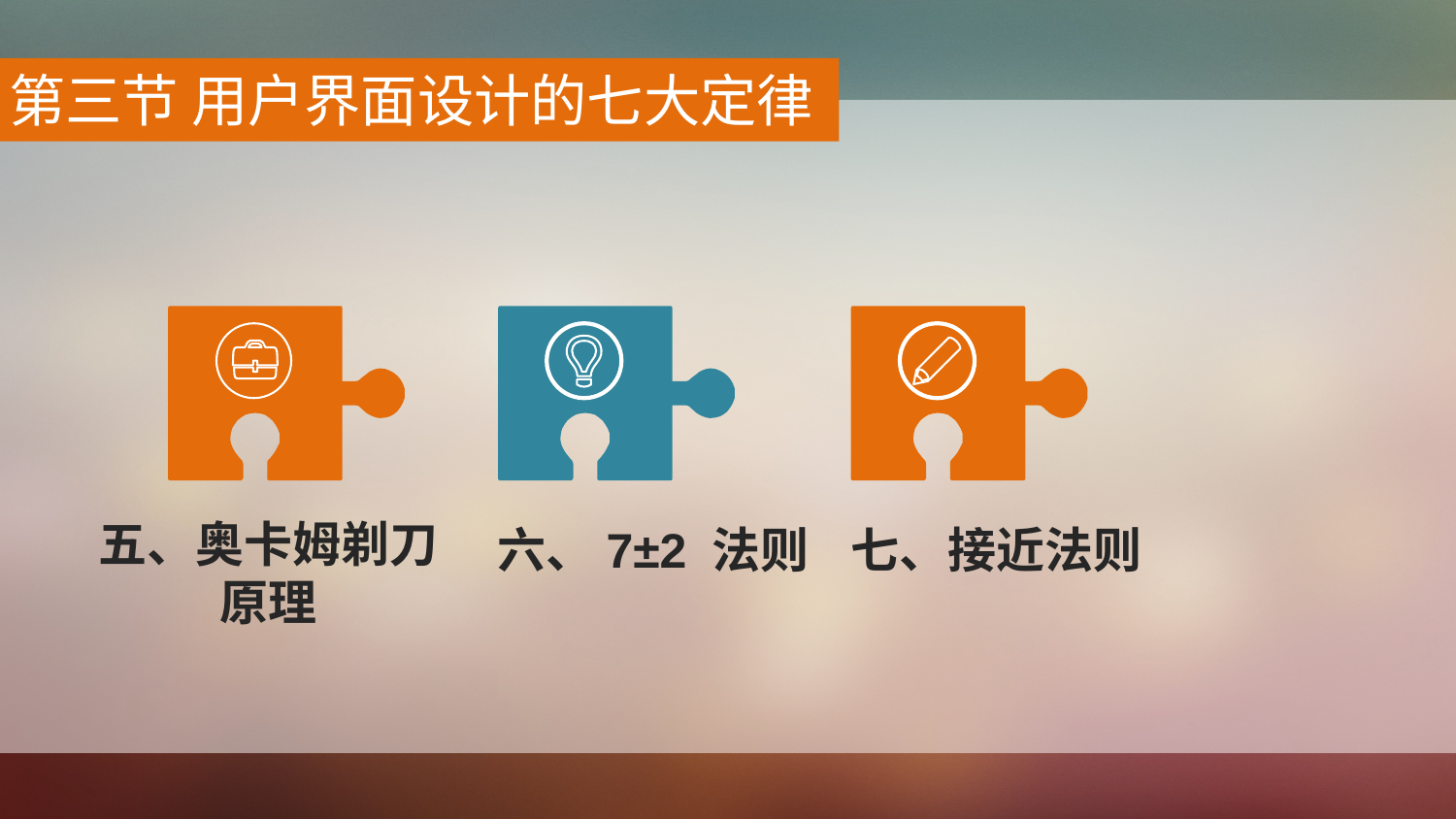

第三节 用户界面设计的七大定律

五、奥卡姆剃刀
原理
六、7±2 法则
七、接近法则